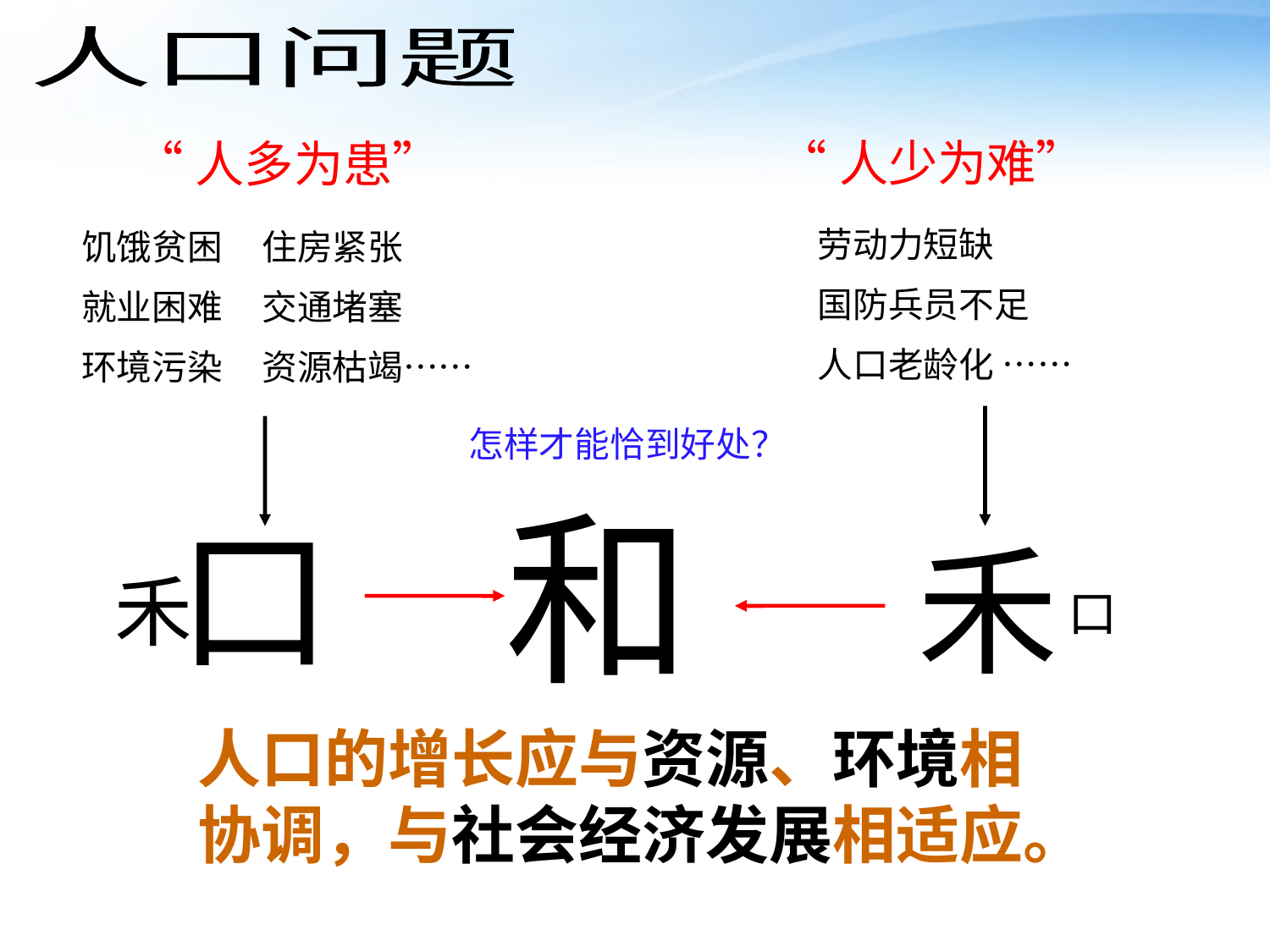

人口问题
“人少为难”
“人多为患”
劳动力短缺
国防兵员不足
人口老龄化 ……
饥饿贫困     住房紧张
就业困难     交通堵塞
环境污染     资源枯竭……

怎样才能恰到好处？
和
口
禾
禾
口

人口的增长应与资源、环境相协调，与社会经济发展相适应。